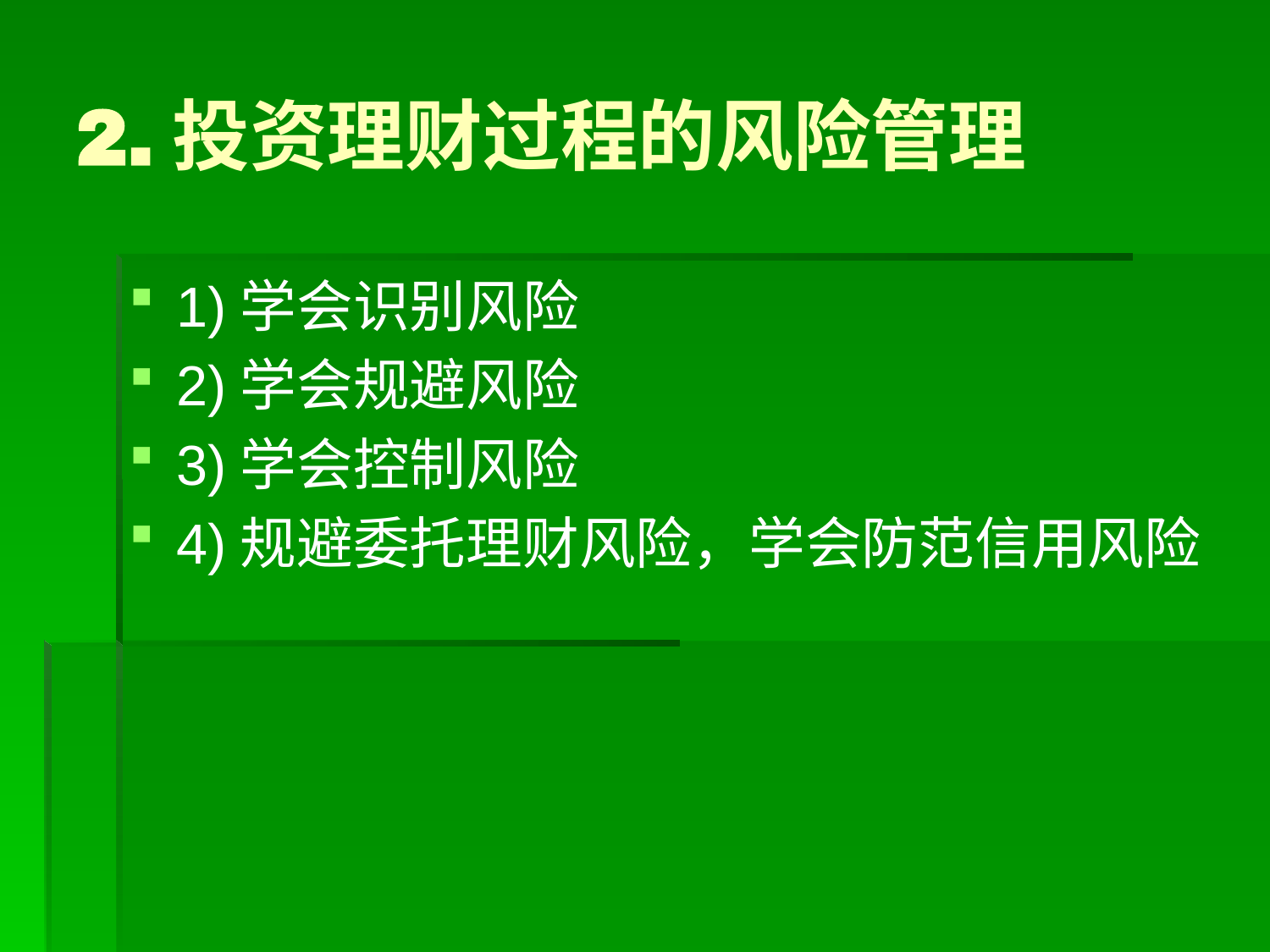

# 2.投资理财过程的风险管理
1)学会识别风险
2)学会规避风险
3)学会控制风险
4)规避委托理财风险，学会防范信用风险